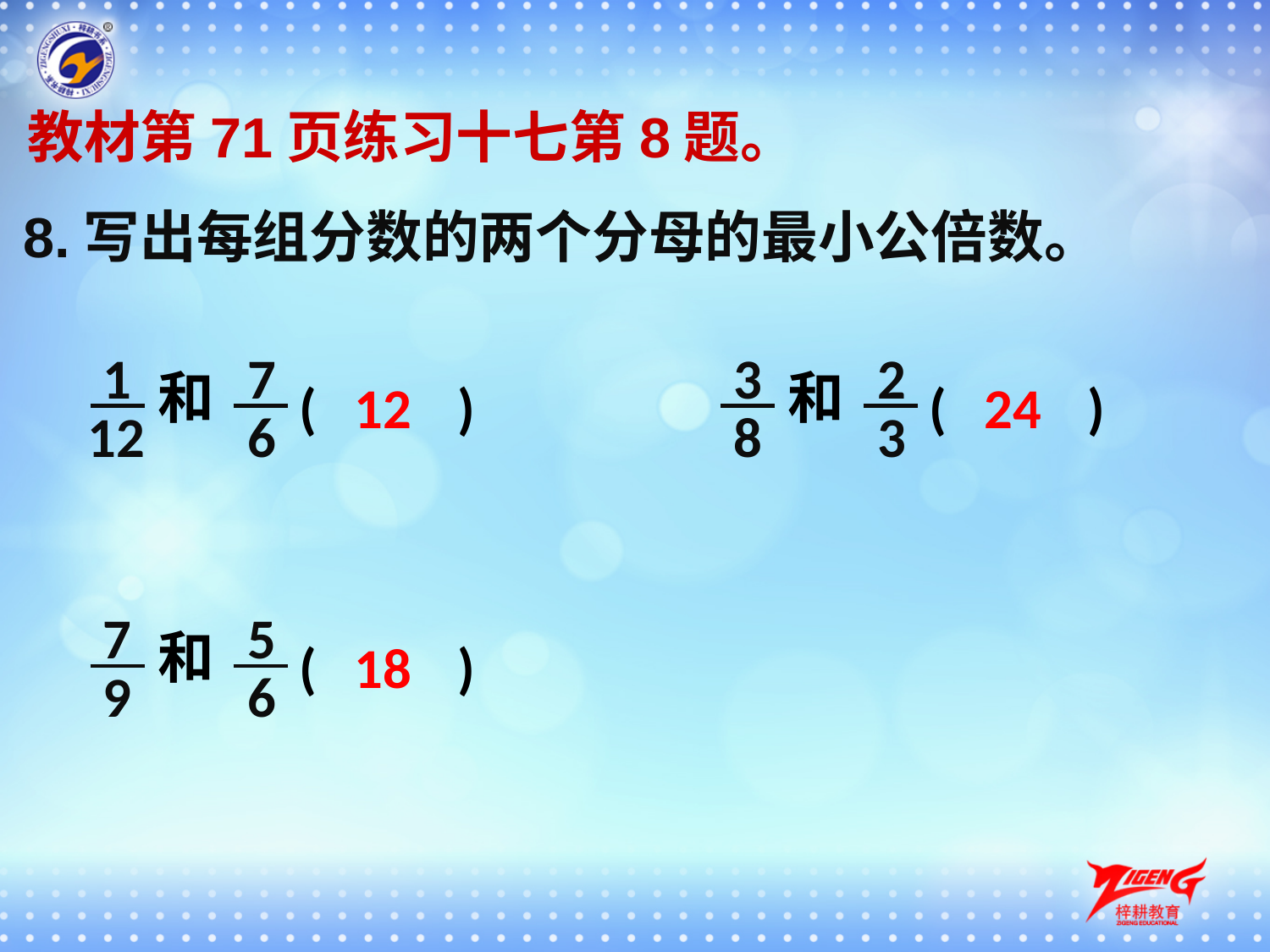

教材第71页练习十七第8题。
8.写出每组分数的两个分母的最小公倍数。
1
7
3
2
和
和
(　　)
(　　)
12
24
12
6
8
3
7
5
和
(　　)
18
9
6